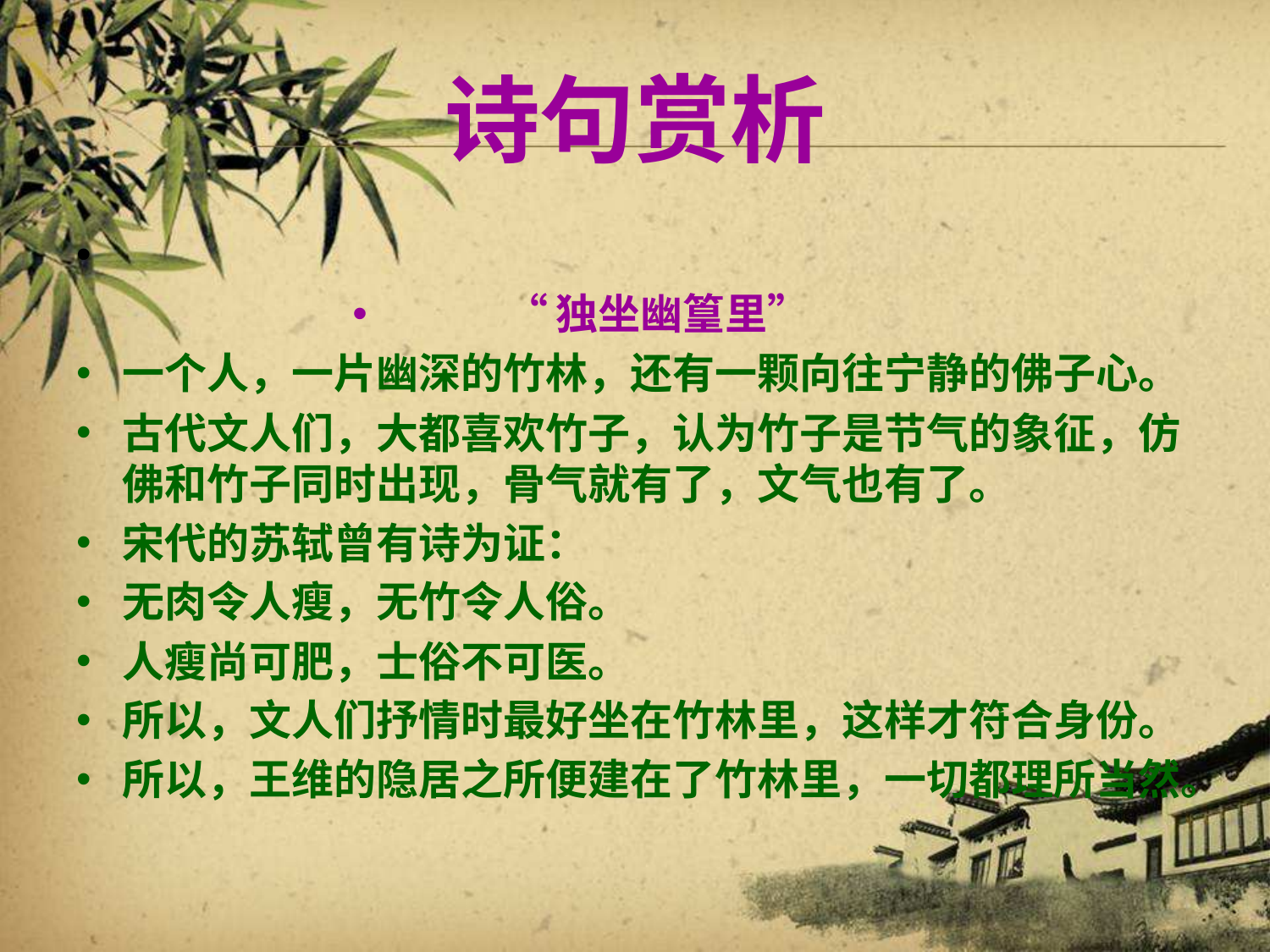

# 诗句赏析

“独坐幽篁里”
一个人，一片幽深的竹林，还有一颗向往宁静的佛子心。
古代文人们，大都喜欢竹子，认为竹子是节气的象征，仿佛和竹子同时出现，骨气就有了，文气也有了。
宋代的苏轼曾有诗为证：
无肉令人瘦，无竹令人俗。
人瘦尚可肥，士俗不可医。
所以，文人们抒情时最好坐在竹林里，这样才符合身份。
所以，王维的隐居之所便建在了竹林里，一切都理所当然。